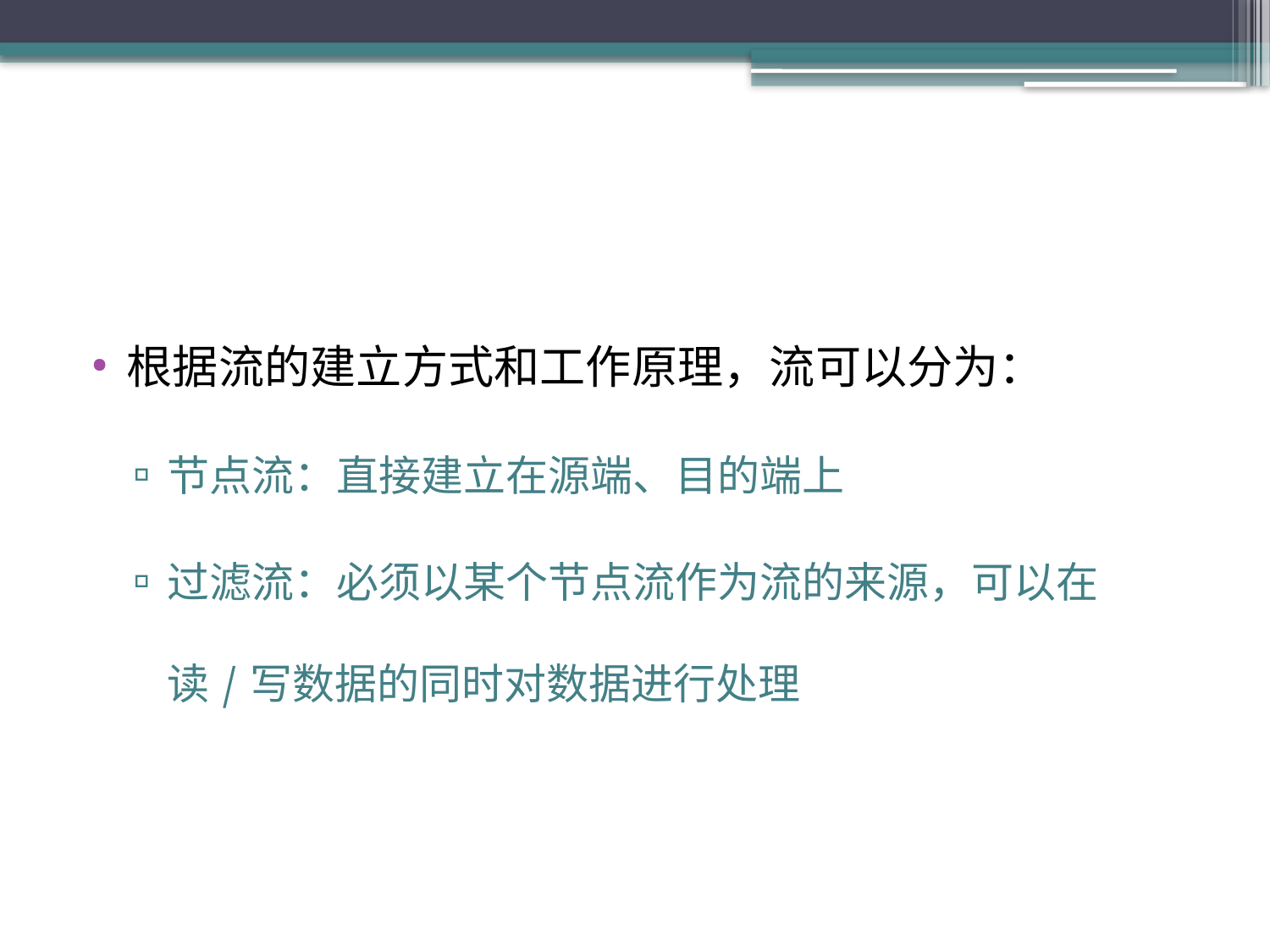

#

根据流的建立方式和工作原理，流可以分为：
节点流：直接建立在源端、目的端上
过滤流：必须以某个节点流作为流的来源，可以在读/写数据的同时对数据进行处理